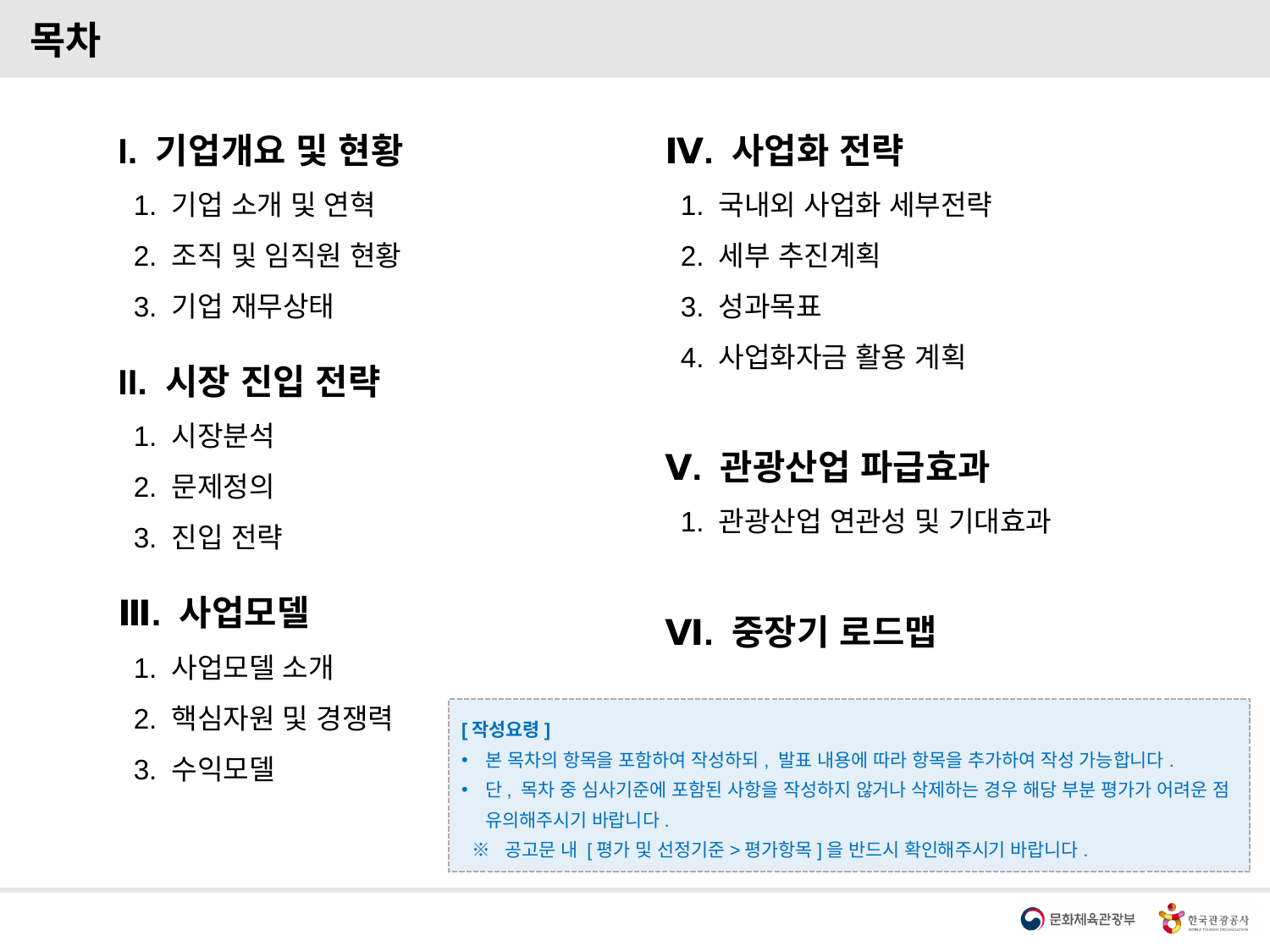

목차
I. 기업개요 및 현황
  1. 기업 소개 및 연혁
  2. 조직 및 임직원 현황
  3. 기업 재무상태

II. 시장 진입 전략
  1. 시장분석
  2. 문제정의
  3. 진입 전략

Ⅲ. 사업모델
  1. 사업모델 소개
  2. 핵심자원 및 경쟁력
  3. 수익모델

Ⅳ. 사업화 전략
  1. 국내외 사업화 세부전략
  2. 세부 추진계획
  3. 성과목표
  4. 사업화자금 활용 계획

Ⅴ. 관광산업 파급효과
  1. 관광산업 연관성 및 기대효과

Ⅵ. 중장기 로드맵
[작성요령]
본 목차의 항목을 포함하여 작성하되, 발표 내용에 따라 항목을 추가하여 작성 가능합니다.
단, 목차 중 심사기준에 포함된 사항을 작성하지 않거나 삭제하는 경우 해당 부분 평가가 어려운 점 유의해주시기 바랍니다.
  ※  공고문 내 [평가 및 선정기준>평가항목]을 반드시 확인해주시기 바랍니다.